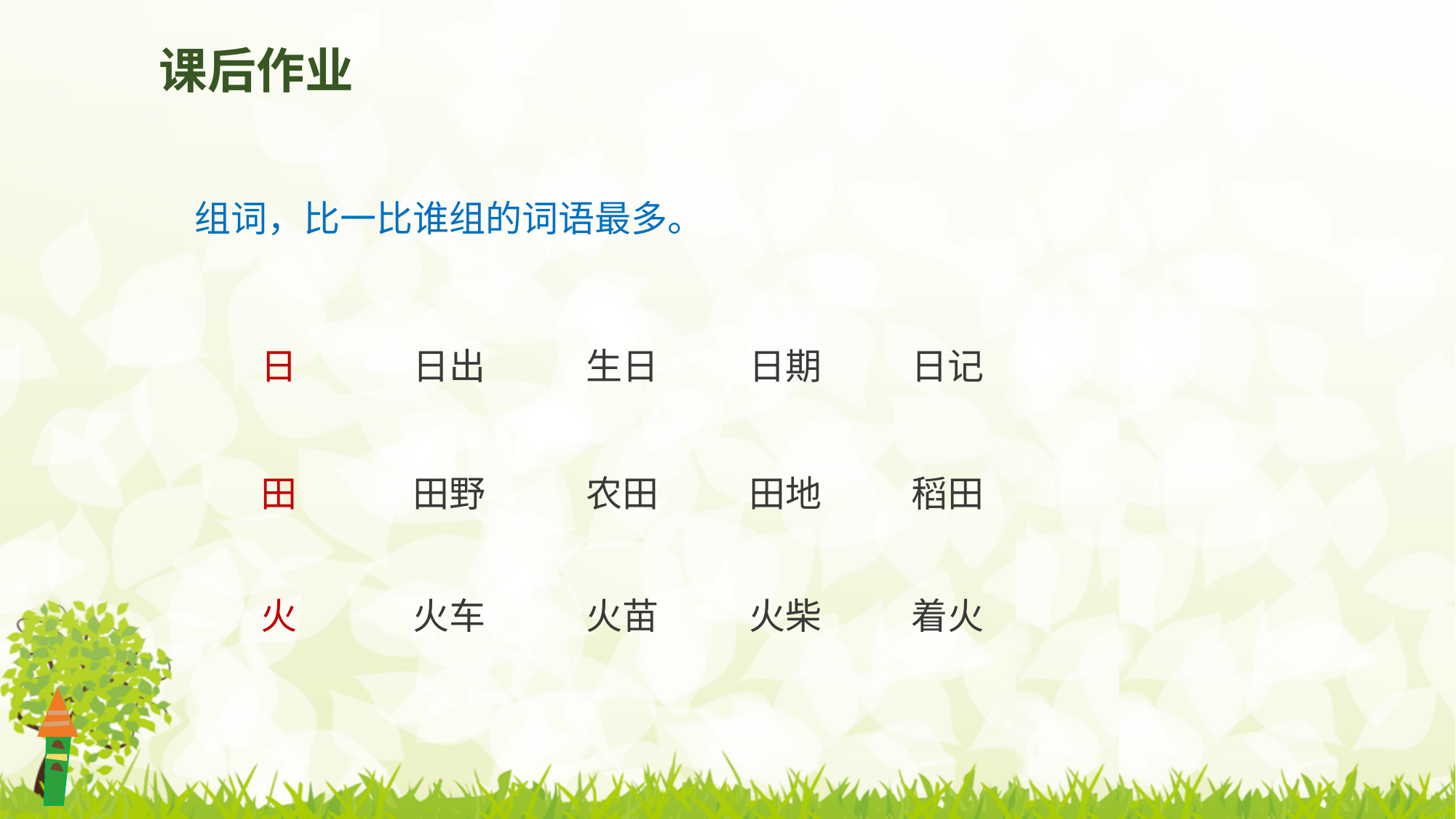

课后作业
组词，比一比谁组的词语最多。
日期
日记
生日
日出
日
田地
稻田
农田
田野
田
火柴
着火
火苗
火车
火